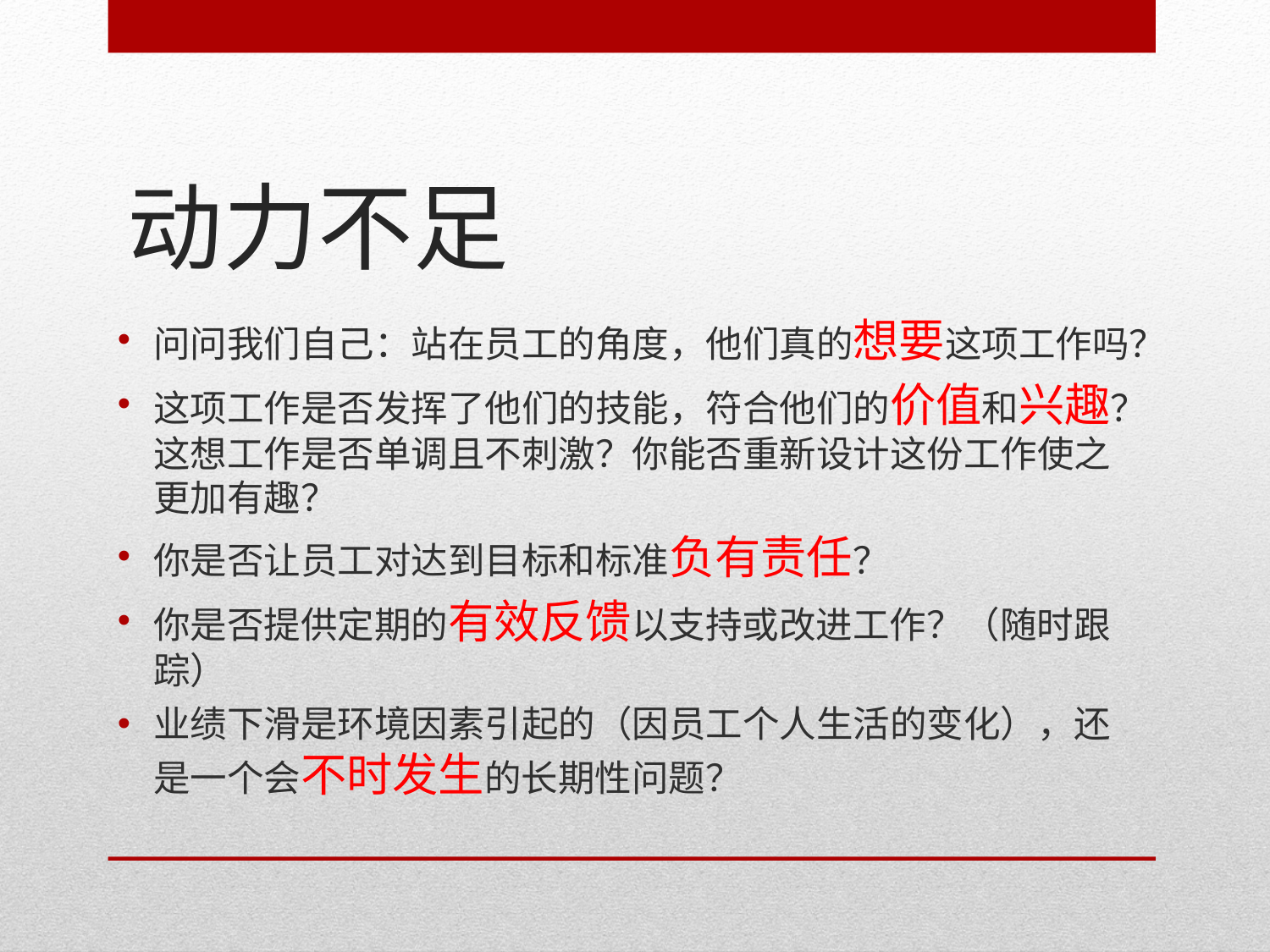

# 动力不足
问问我们自己：站在员工的角度，他们真的想要这项工作吗？
这项工作是否发挥了他们的技能，符合他们的价值和兴趣？这想工作是否单调且不刺激？你能否重新设计这份工作使之更加有趣？
你是否让员工对达到目标和标准负有责任？
你是否提供定期的有效反馈以支持或改进工作？（随时跟踪）
业绩下滑是环境因素引起的（因员工个人生活的变化），还是一个会不时发生的长期性问题？